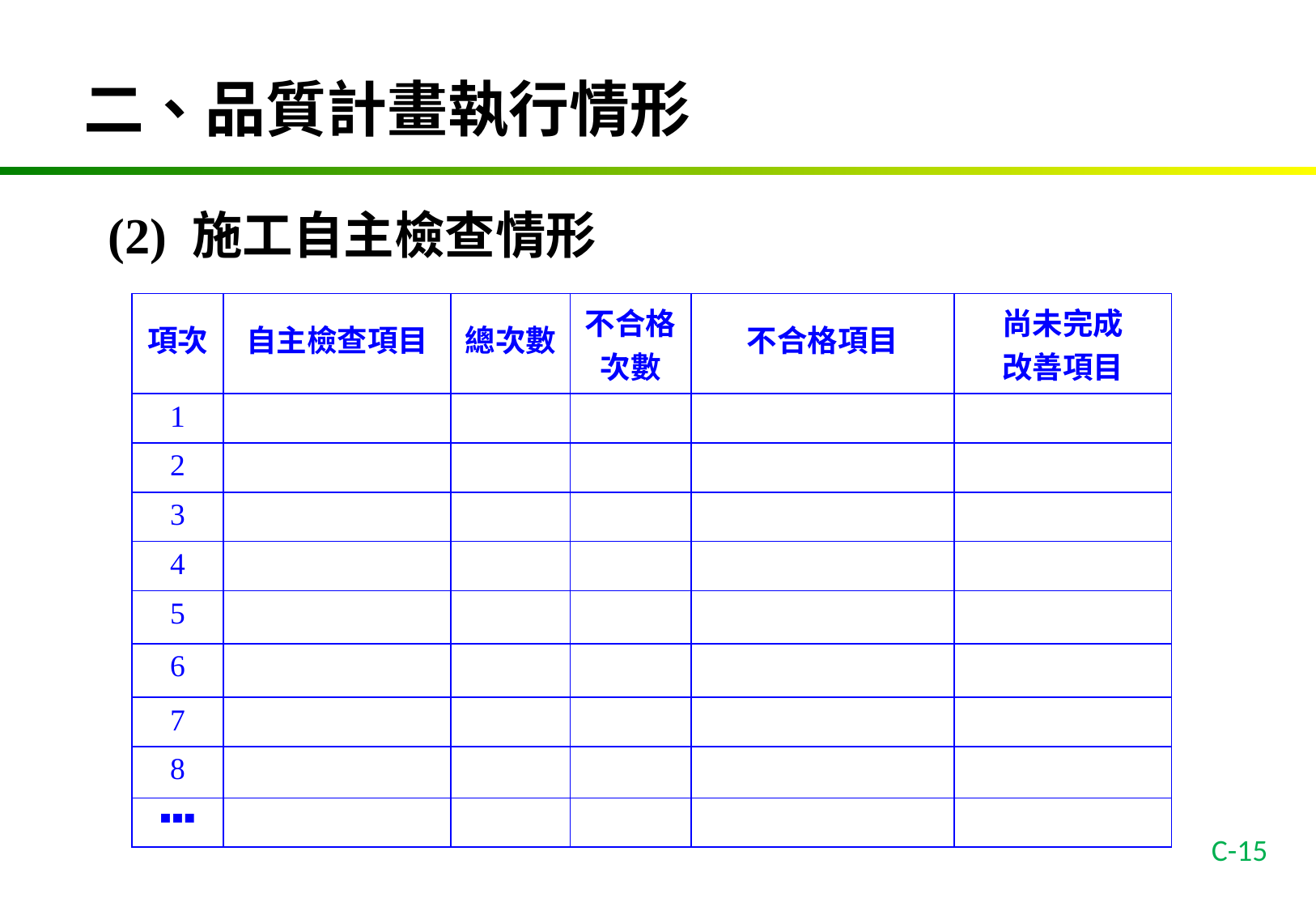

二、品質計畫執行情形

(2) 施工自主檢查情形

| 項次 | 自主檢查項目 | 總次數 | 不合格 次數 | 不合格項目 | 尚未完成 改善項目 |
| --- | --- | --- | --- | --- | --- |
| 1 |  |  |  |  |  |
| 2 |  |  |  |  |  |
| 3 |  |  |  |  |  |
| 4 |  |  |  |  |  |
| 5 |  |  |  |  |  |
| 6 |  |  |  |  |  |
| 7 |  |  |  |  |  |
| 8 |  |  |  |  |  |
| ▪▪▪ |  |  |  |  |  |
C-15